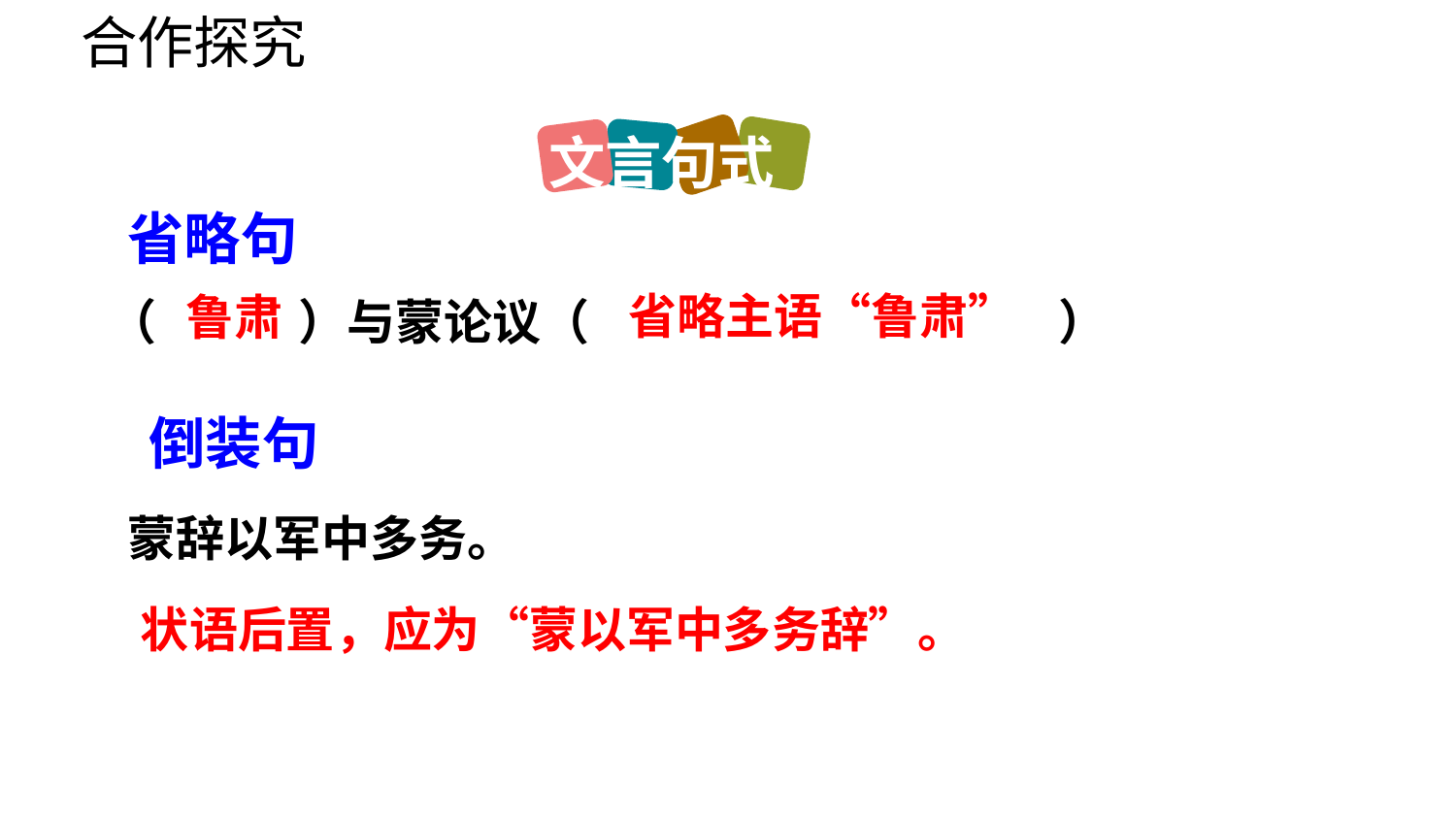

合作探究
文言句式

省略句
省略主语“鲁肃”
鲁肃
（             ）与蒙论议（                                           ）
倒装句
蒙辞以军中多务。
状语后置，应为“蒙以军中多务辞”。